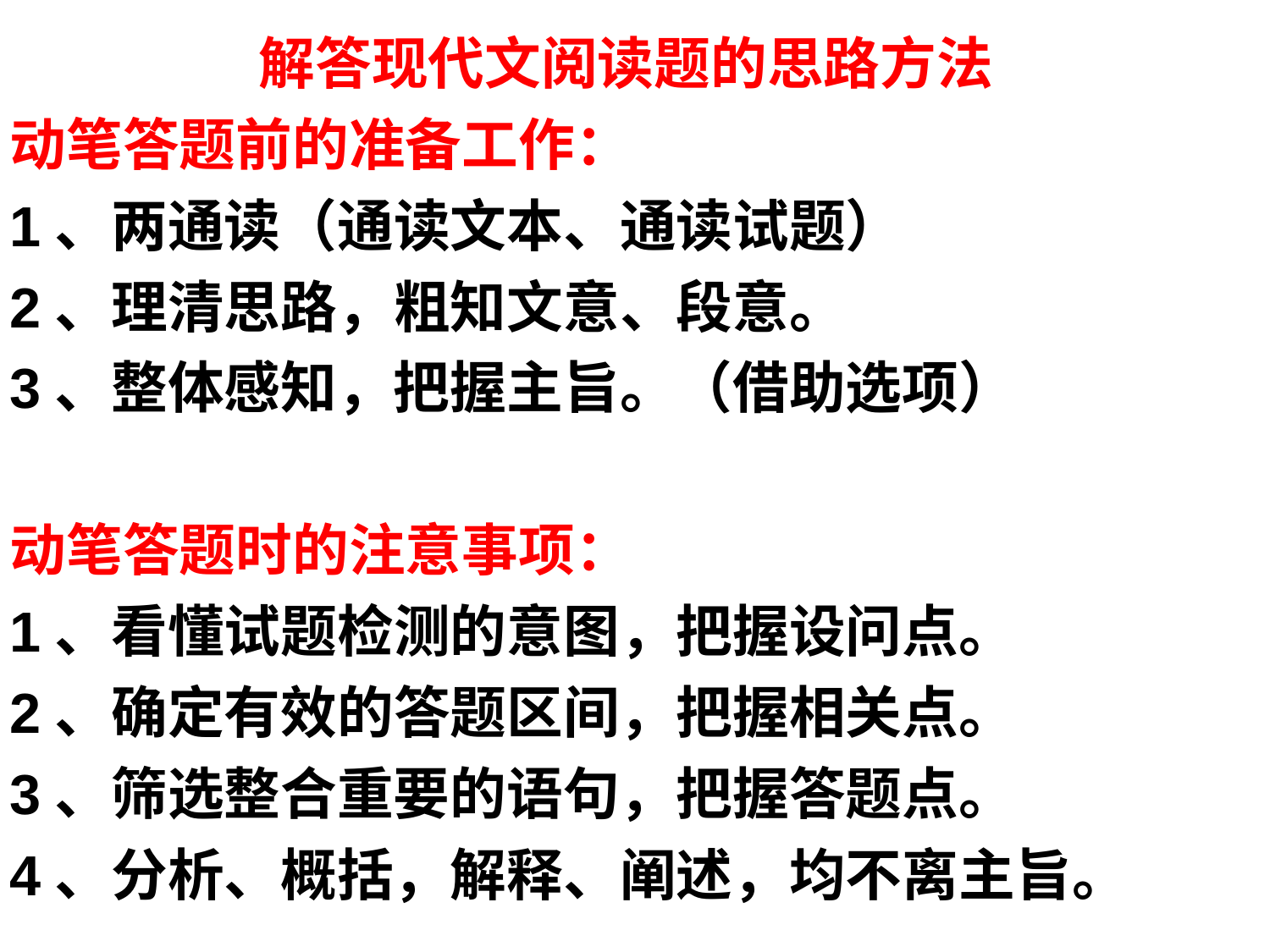

解答现代文阅读题的思路方法
动笔答题前的准备工作：
1、两通读（通读文本、通读试题）
2、理清思路，粗知文意、段意。
3、整体感知，把握主旨。（借助选项）

动笔答题时的注意事项：
1、看懂试题检测的意图，把握设问点。
2、确定有效的答题区间，把握相关点。
3、筛选整合重要的语句，把握答题点。
4、分析、概括，解释、阐述，均不离主旨。